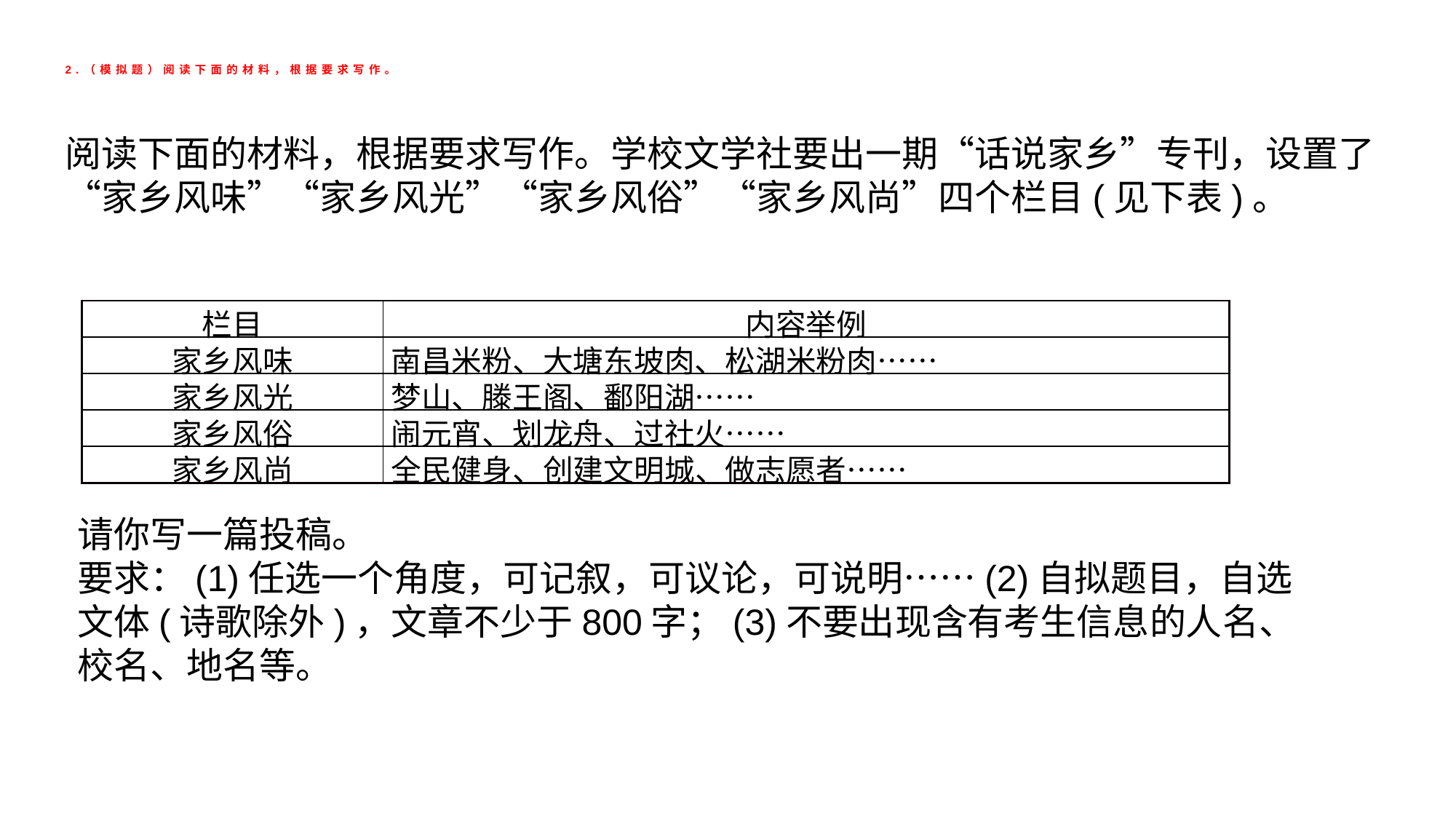

# 2.（模拟题）阅读下面的材料，根据要求写作。
阅读下面的材料，根据要求写作。学校文学社要出一期“话说家乡”专刊，设置了“家乡风味”“家乡风光”“家乡风俗”“家乡风尚”四个栏目(见下表)。

| 栏目 | 内容举例 |
| --- | --- |
| 家乡风味 | 南昌米粉、大塘东坡肉、松湖米粉肉…… |
| 家乡风光 | 梦山、滕王阁、鄱阳湖…… |
| 家乡风俗 | 闹元宵、划龙舟、过社火…… |
| 家乡风尚 | 全民健身、创建文明城、做志愿者…… |
请你写一篇投稿。
要求：(1)任选一个角度，可记叙，可议论，可说明……(2)自拟题目，自选文体(诗歌除外)，文章不少于800字；(3)不要出现含有考生信息的人名、校名、地名等。